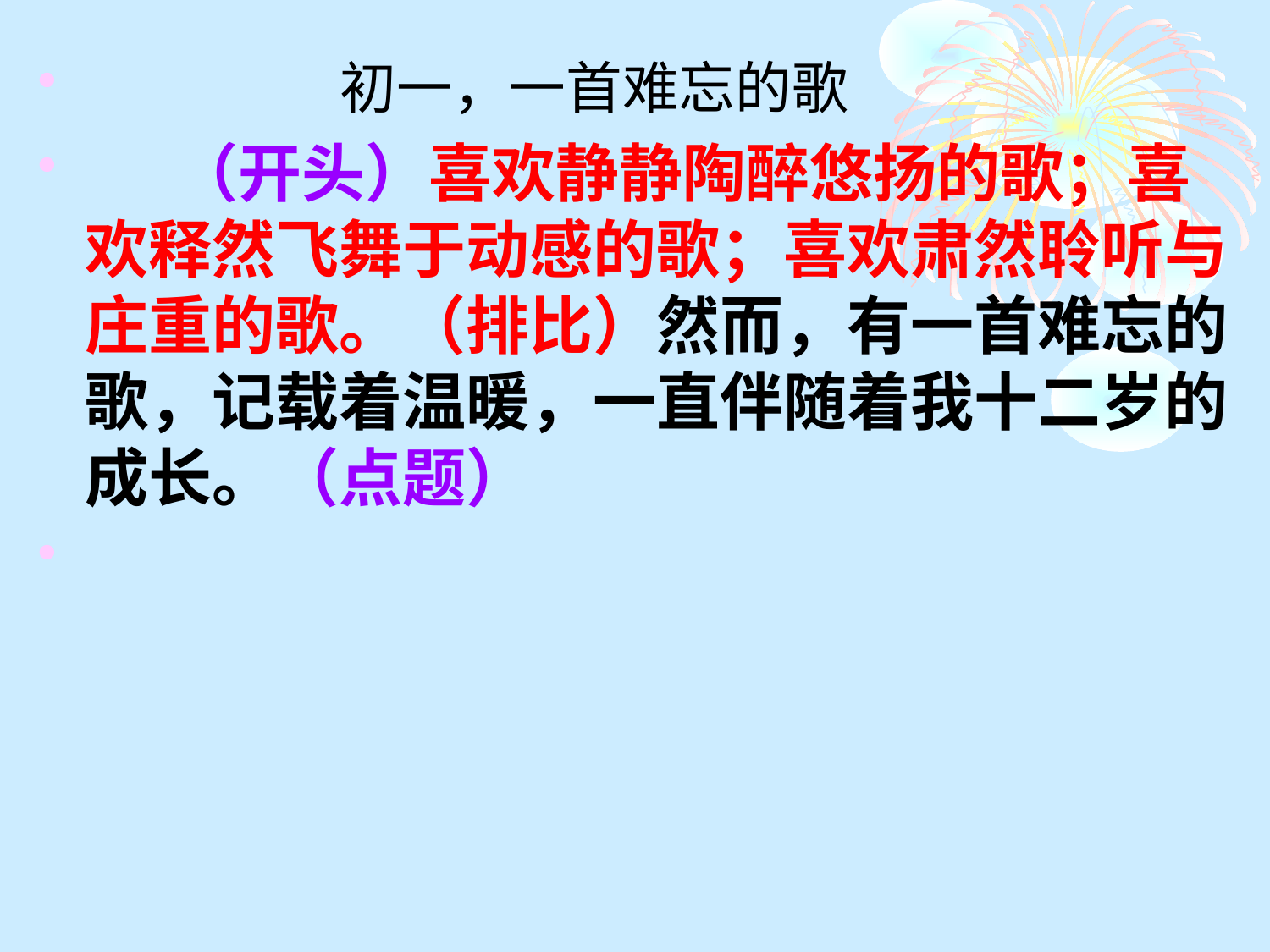

初一，一首难忘的歌
      （开头）喜欢静静陶醉悠扬的歌；喜欢释然飞舞于动感的歌；喜欢肃然聆听与庄重的歌。（排比）然而，有一首难忘的歌，记载着温暖，一直伴随着我十二岁的成长。（点题）